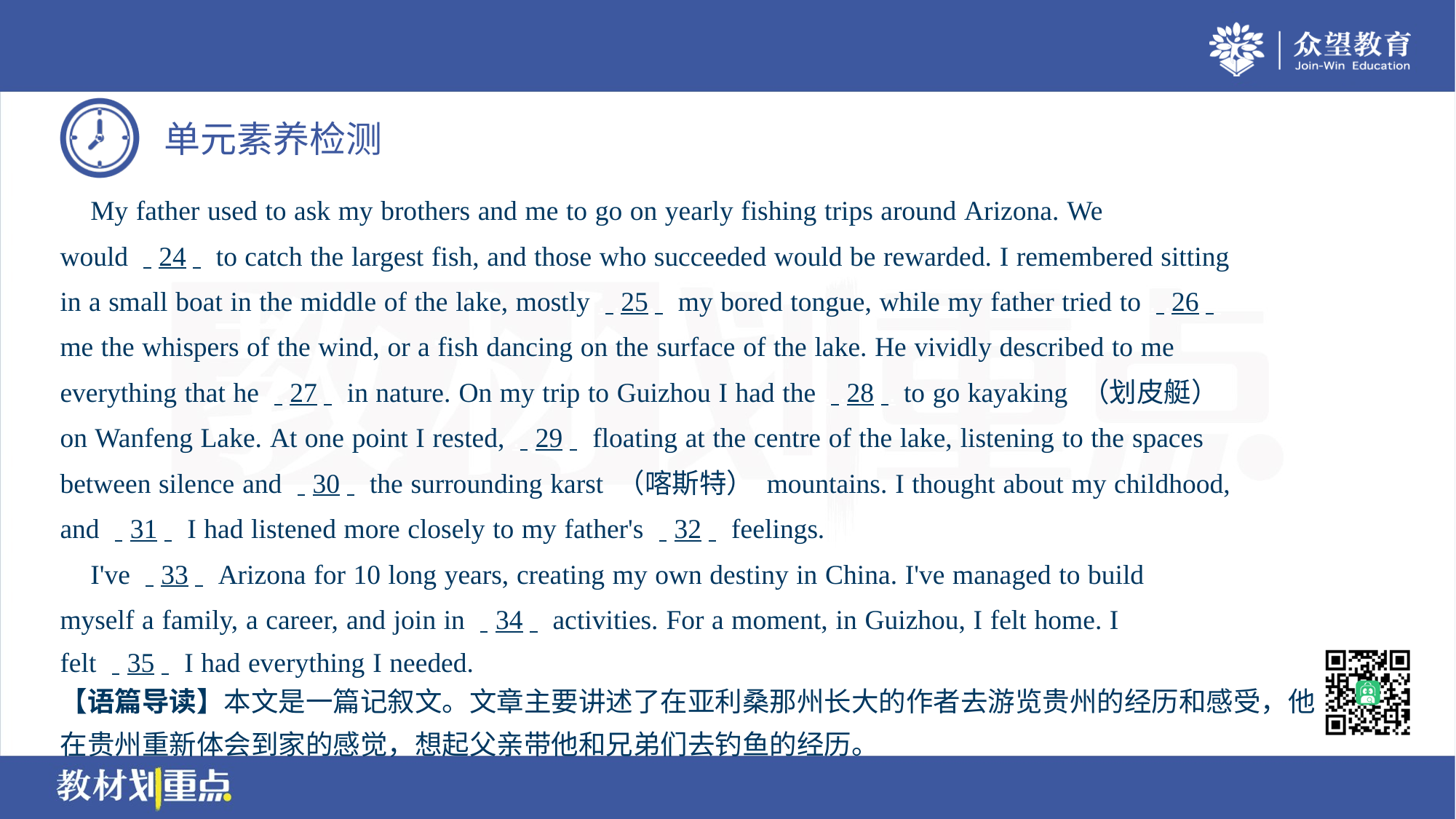

My father used to ask my brothers and me to go on yearly fishing trips around Arizona. We
would . .24. . to catch the largest fish, and those who succeeded would be rewarded. I remembered sitting
in a small boat in the middle of the lake, mostly . .25. . my bored tongue, while my father tried to . .26. .
me the whispers of the wind, or a fish dancing on the surface of the lake. He vividly described to me
everything that he . .27. . in nature. On my trip to Guizhou I had the . .28. . to go kayaking （划皮艇）
on Wanfeng Lake. At one point I rested, . .29. . floating at the centre of the lake, listening to the spaces
between silence and . .30. . the surrounding karst （喀斯特） mountains. I thought about my childhood,
and . .31. . I had listened more closely to my father's . .32. . feelings.
    I've . .33. . Arizona for 10 long years, creating my own destiny in China. I've managed to build
myself a family, a career, and join in . .34. . activities. For a moment, in Guizhou, I felt home. I
felt . .35. . I had everything I needed.
【语篇导读】本文是一篇记叙文。文章主要讲述了在亚利桑那州长大的作者去游览贵州的经历和感受，他
在贵州重新体会到家的感觉，想起父亲带他和兄弟们去钓鱼的经历。